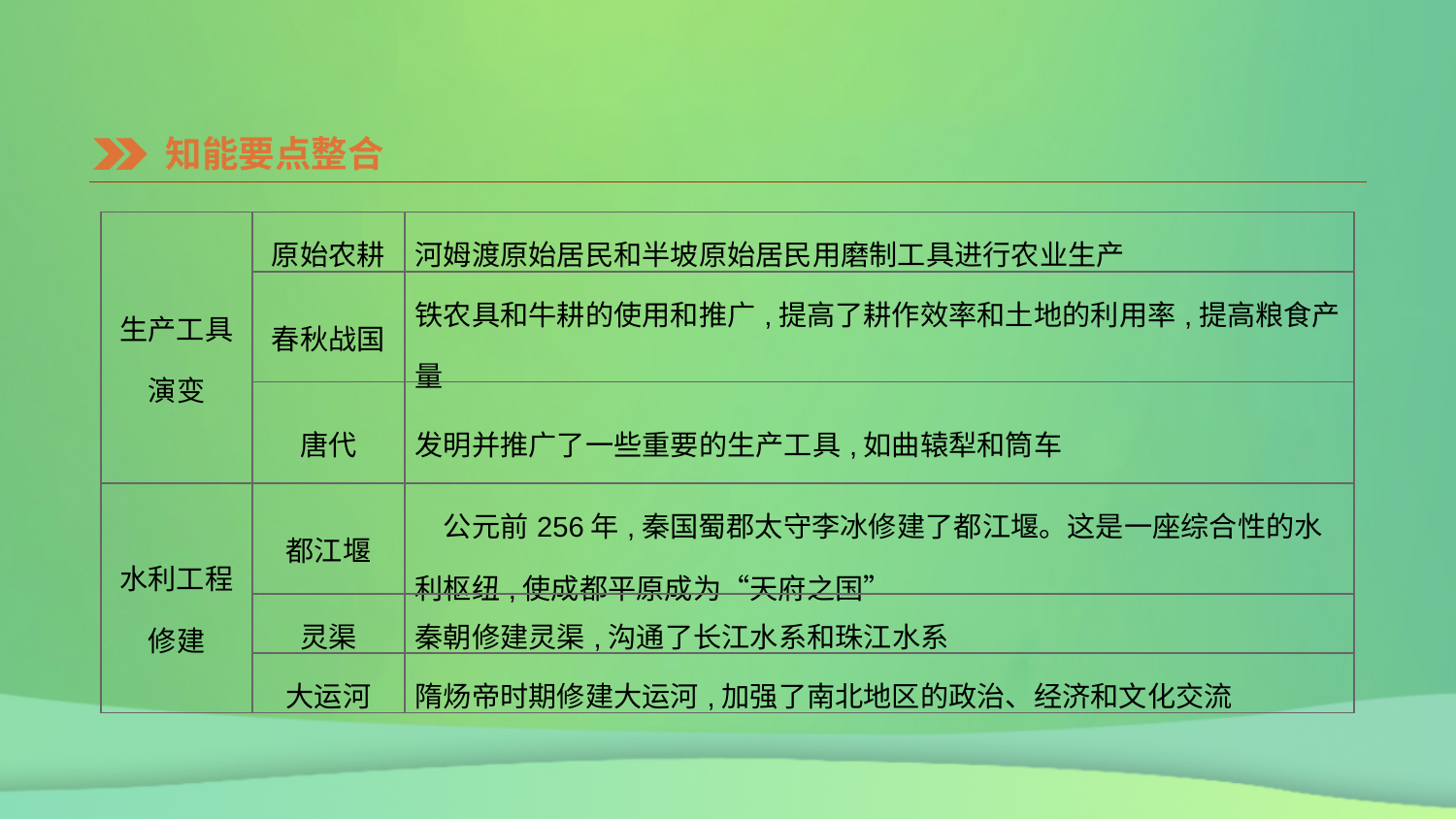

知能要点整合

| 生产工具 演变 | 原始农耕 | 河姆渡原始居民和半坡原始居民用磨制工具进行农业生产 |
| --- | --- | --- |
|  | 春秋战国 | 铁农具和牛耕的使用和推广,提高了耕作效率和土地的利用率,提高粮食产量 |
|  | 唐代 | 发明并推广了一些重要的生产工具,如曲辕犁和筒车 |
| 水利工程 修建 | 都江堰 | 公元前256年,秦国蜀郡太守李冰修建了都江堰。这是一座综合性的水利枢纽,使成都平原成为“天府之国” |
|  | 灵渠 | 秦朝修建灵渠,沟通了长江水系和珠江水系 |
|  | 大运河 | 隋炀帝时期修建大运河,加强了南北地区的政治、经济和文化交流 |